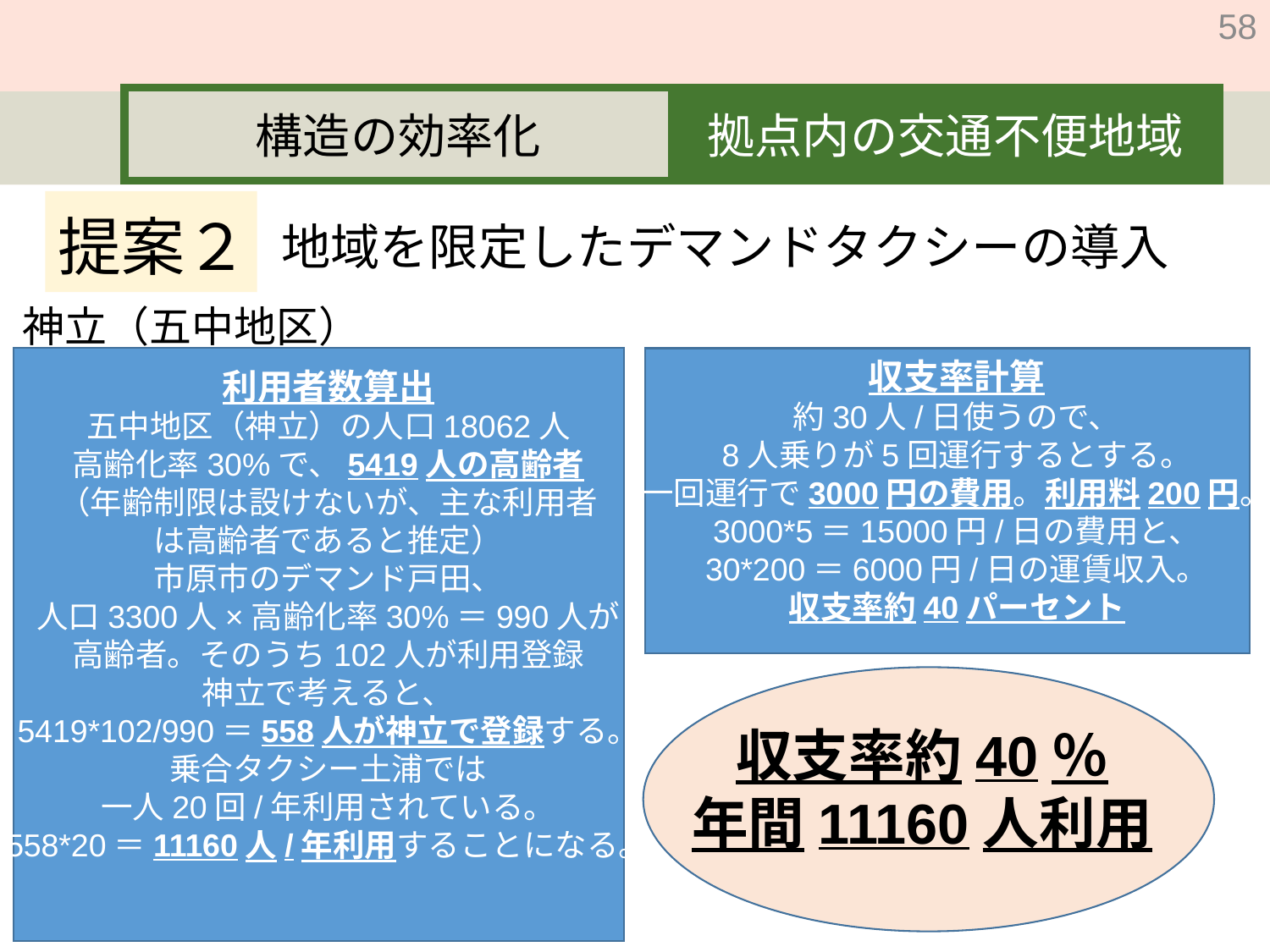

構造の効率化
拠点内の交通不便地域

提案２
地域を限定したデマンドタクシーの導入
神立（五中地区）

収支率計算
約30人/日使うので、
8人乗りが5回運行するとする。
一回運行で3000円の費用。利用料200円。
3000*5＝15000円/日の費用と、
30*200＝6000円/日の運賃収入。
収支率約40パーセント

利用者数算出
五中地区（神立）の人口18062人
高齢化率30%で、5419人の高齢者
（年齢制限は設けないが、主な利用者
は高齢者であると推定）
市原市のデマンド戸田、
人口3300人×高齢化率30%＝990人が
高齢者。そのうち102人が利用登録
神立で考えると、
5419*102/990＝558人が神立で登録する。
乗合タクシー土浦では
一人20回/年利用されている。
558*20＝11160人/年利用することになる。

収支率約40％
年間11160人利用